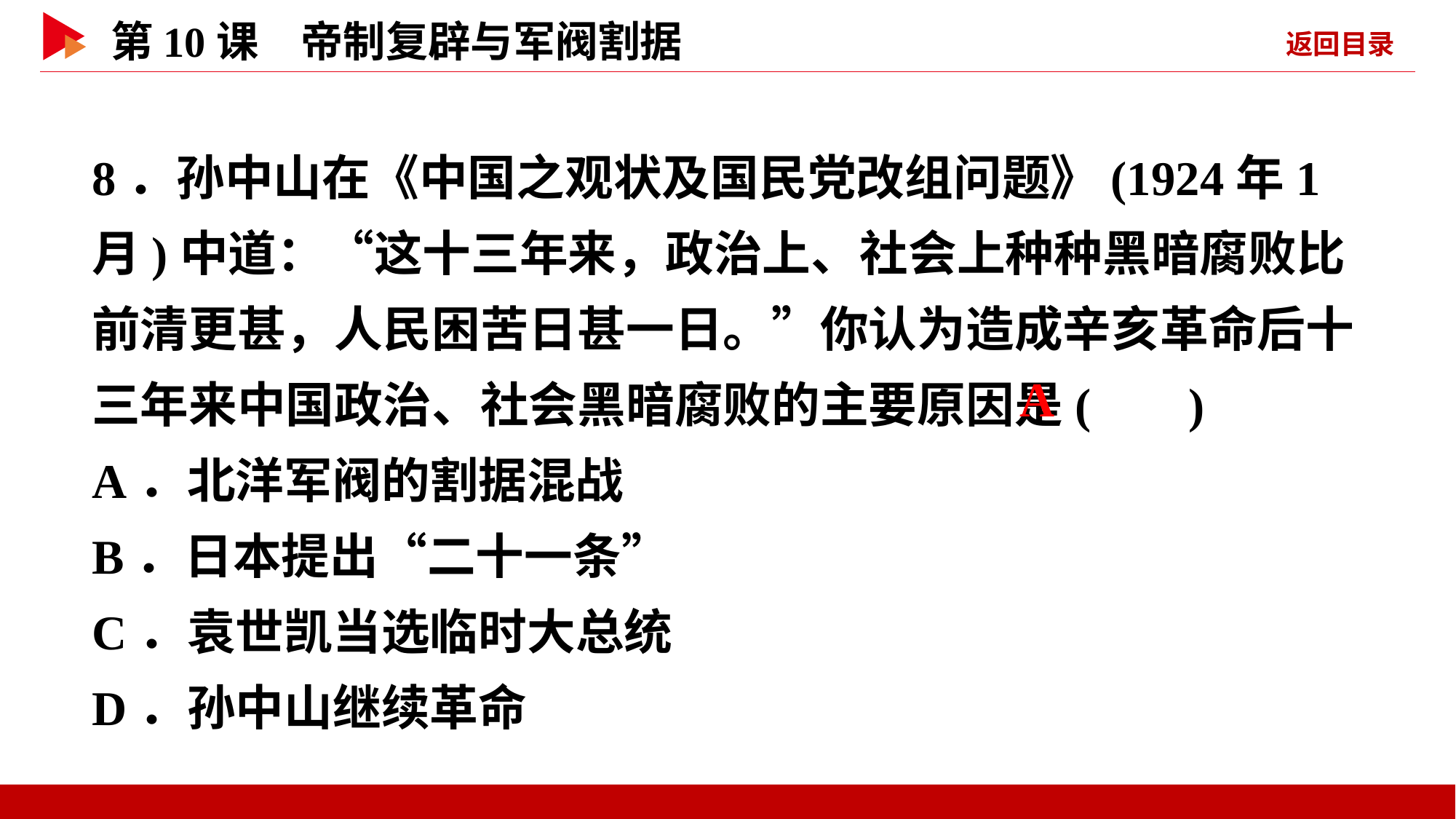

8．孙中山在《中国之观状及国民党改组问题》(1924年1月)中道：“这十三年来，政治上、社会上种种黑暗腐败比前清更甚，人民困苦日甚一日。”你认为造成辛亥革命后十三年来中国政治、社会黑暗腐败的主要原因是(        )
A．北洋军阀的割据混战
B．日本提出“二十一条”
C．袁世凯当选临时大总统
D．孙中山继续革命
   A